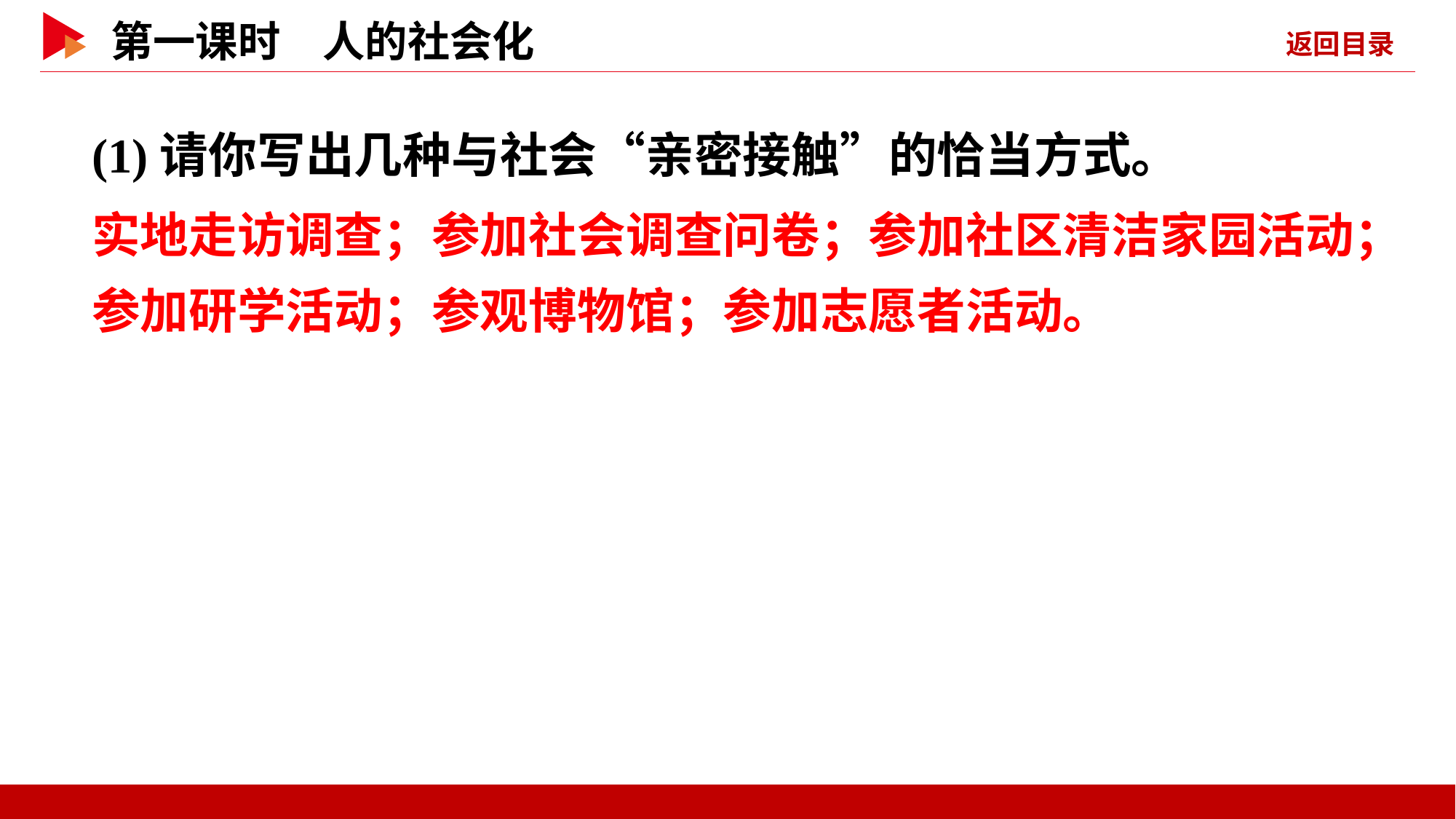

(1)请你写出几种与社会“亲密接触”的恰当方式。
实地走访调查；参加社会调查问卷；参加社区清洁家园活动；参加研学活动；参观博物馆；参加志愿者活动。